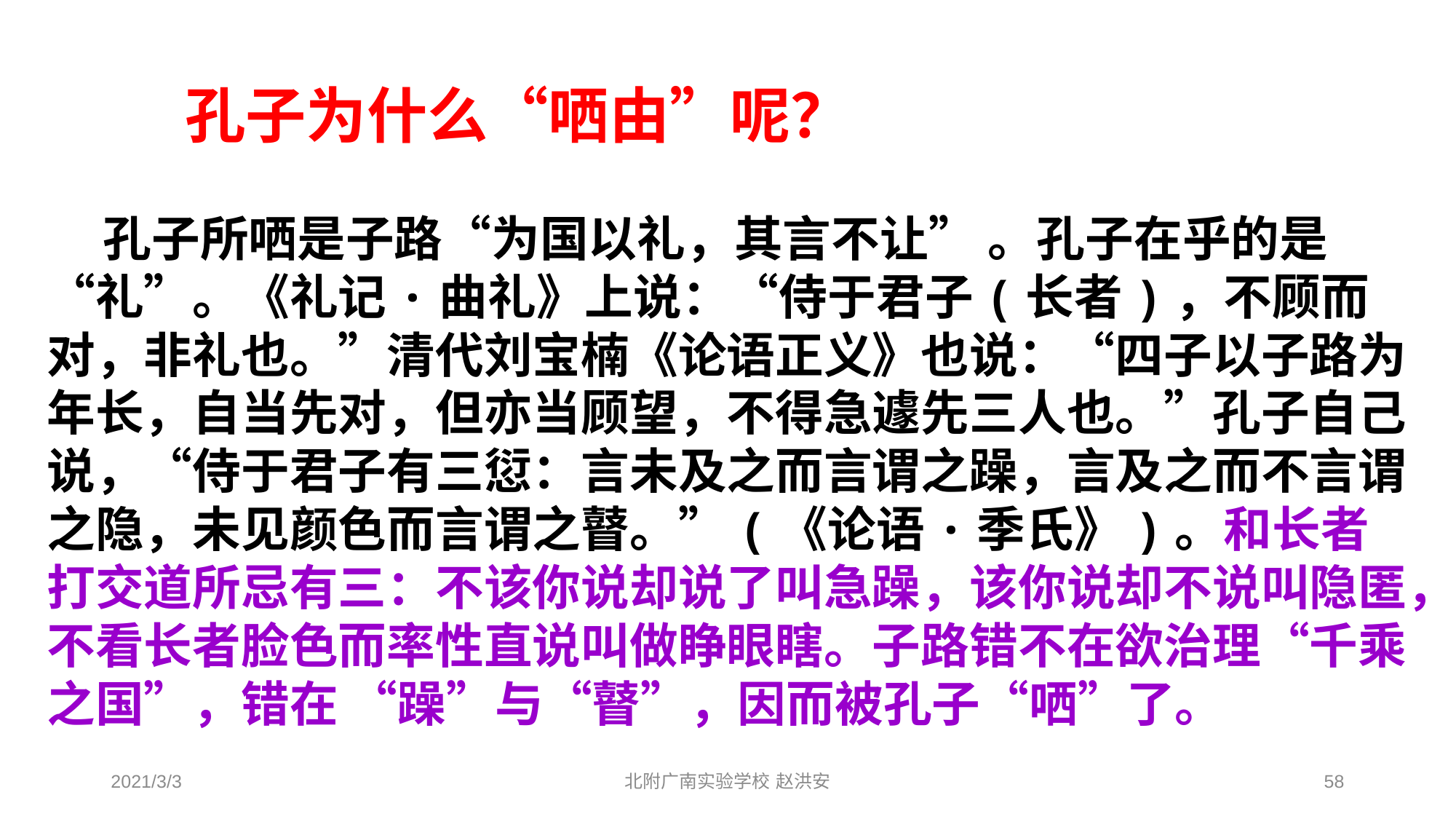

孔子为什么“哂由”呢？
    孔子所哂是子路“为国以礼，其言不让” 。孔子在乎的是“礼”。《礼记·曲礼》上说：“侍于君子(长者)，不顾而对，非礼也。”清代刘宝楠《论语正义》也说：“四子以子路为年长，自当先对，但亦当顾望，不得急遽先三人也。”孔子自己说，“侍于君子有三愆：言未及之而言谓之躁，言及之而不言谓之隐，未见颜色而言谓之瞽。”(《论语·季氏》)。和长者打交道所忌有三：不该你说却说了叫急躁，该你说却不说叫隐匿，不看长者脸色而率性直说叫做睁眼瞎。子路错不在欲治理“千乘之国”，错在 “躁”与“瞽”，因而被孔子“哂”了。
2021/3/3
北附广南实验学校 赵洪安
58